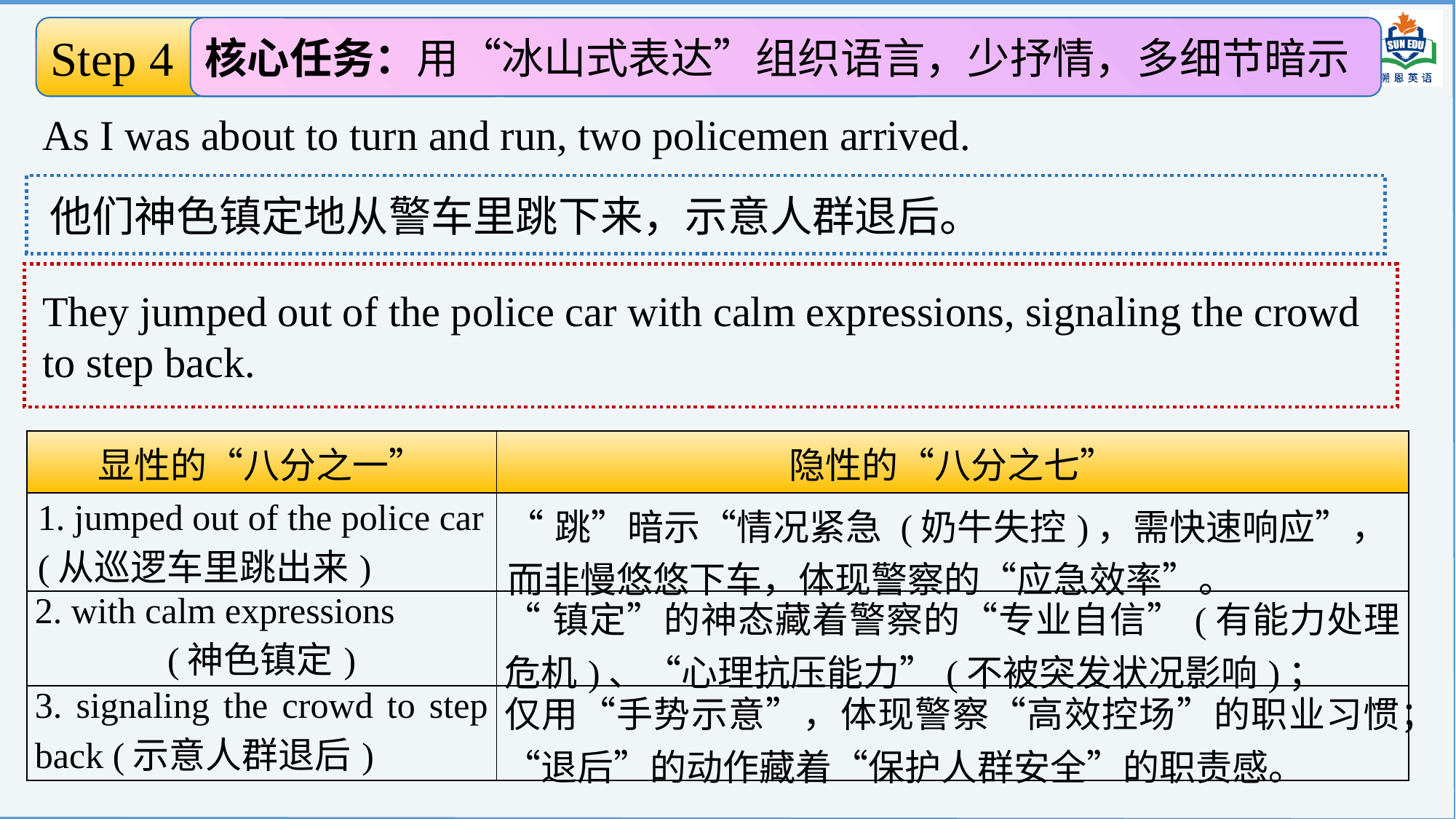

Step 4 续写情节构建
核心任务：用“冰山式表达”组织语言，少抒情，多细节暗示
搭建完整冰山
As I was about to turn and run, two policemen arrived.

他们神色镇定地从警车里跳下来，示意人群退后。

They jumped out of the police car with calm expressions, signaling the crowd to step back.
| 显性的“八分之一” | 隐性的“八分之七” |
| --- | --- |
| 1. jumped out of the police car (从巡逻车里跳出来) | “跳”暗示“情况紧急 (奶牛失控)，需快速响应”，而非慢悠悠下车，体现警察的“应急效率”。 |
| 2. with calm expressions (神色镇定) | “镇定”的神态藏着警察的“专业自信”(有能力处理危机)、“心理抗压能力”(不被突发状况影响)； |
| 3. signaling the crowd to step back (示意人群退后) | 仅用“手势示意”，体现警察“高效控场”的职业习惯；“退后”的动作藏着“保护人群安全”的职责感。 |